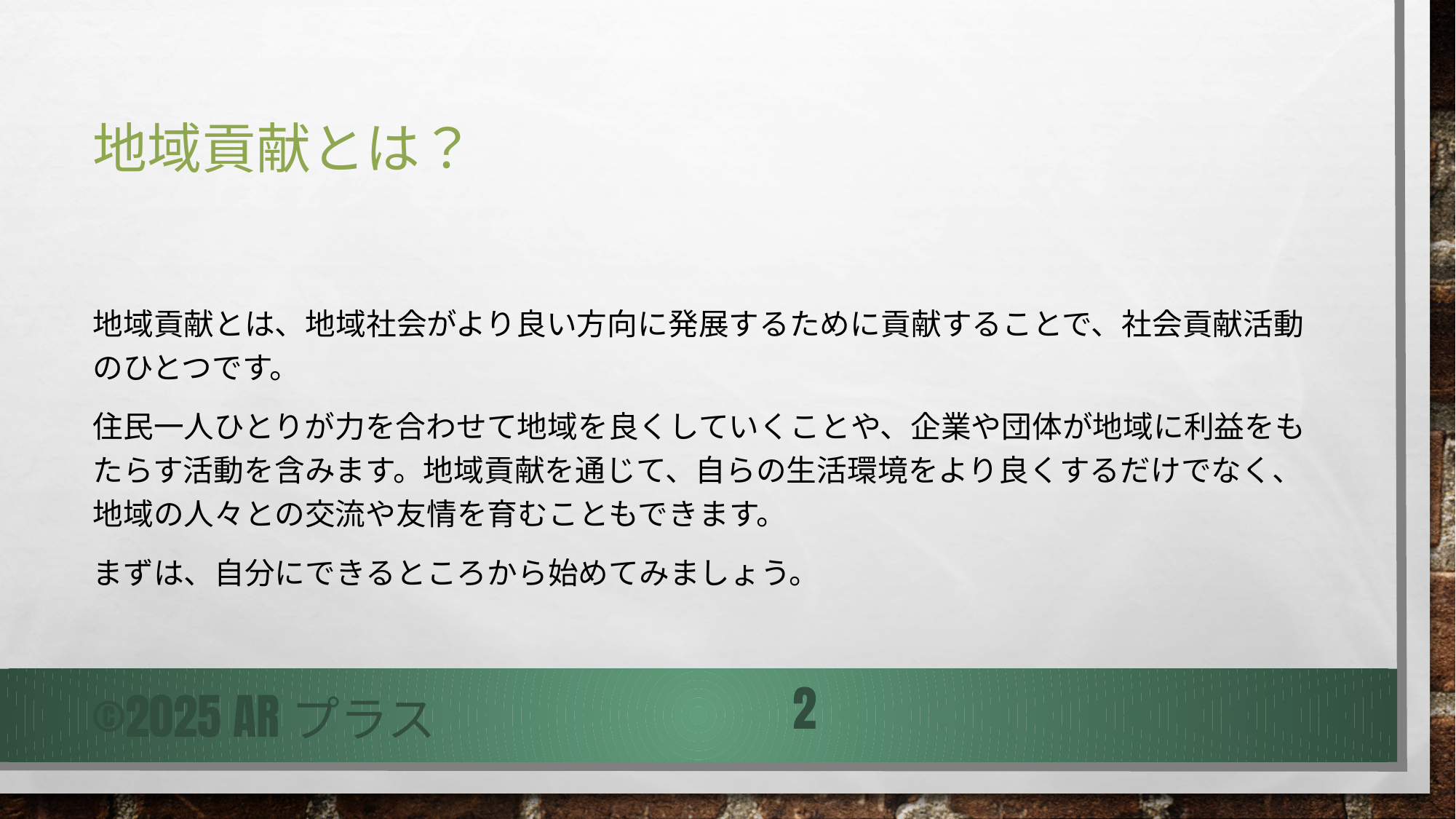

# 地域貢献とは？
地域貢献とは、地域社会がより良い方向に発展するために貢献することで、社会貢献活動のひとつです。
住民一人ひとりが力を合わせて地域を良くしていくことや、企業や団体が地域に利益をもたらす活動を含みます。地域貢献を通じて、自らの生活環境をより良くするだけでなく、地域の人々との交流や友情を育むこともできます。
まずは、自分にできるところから始めてみましょう。
©2025 ARプラス
2